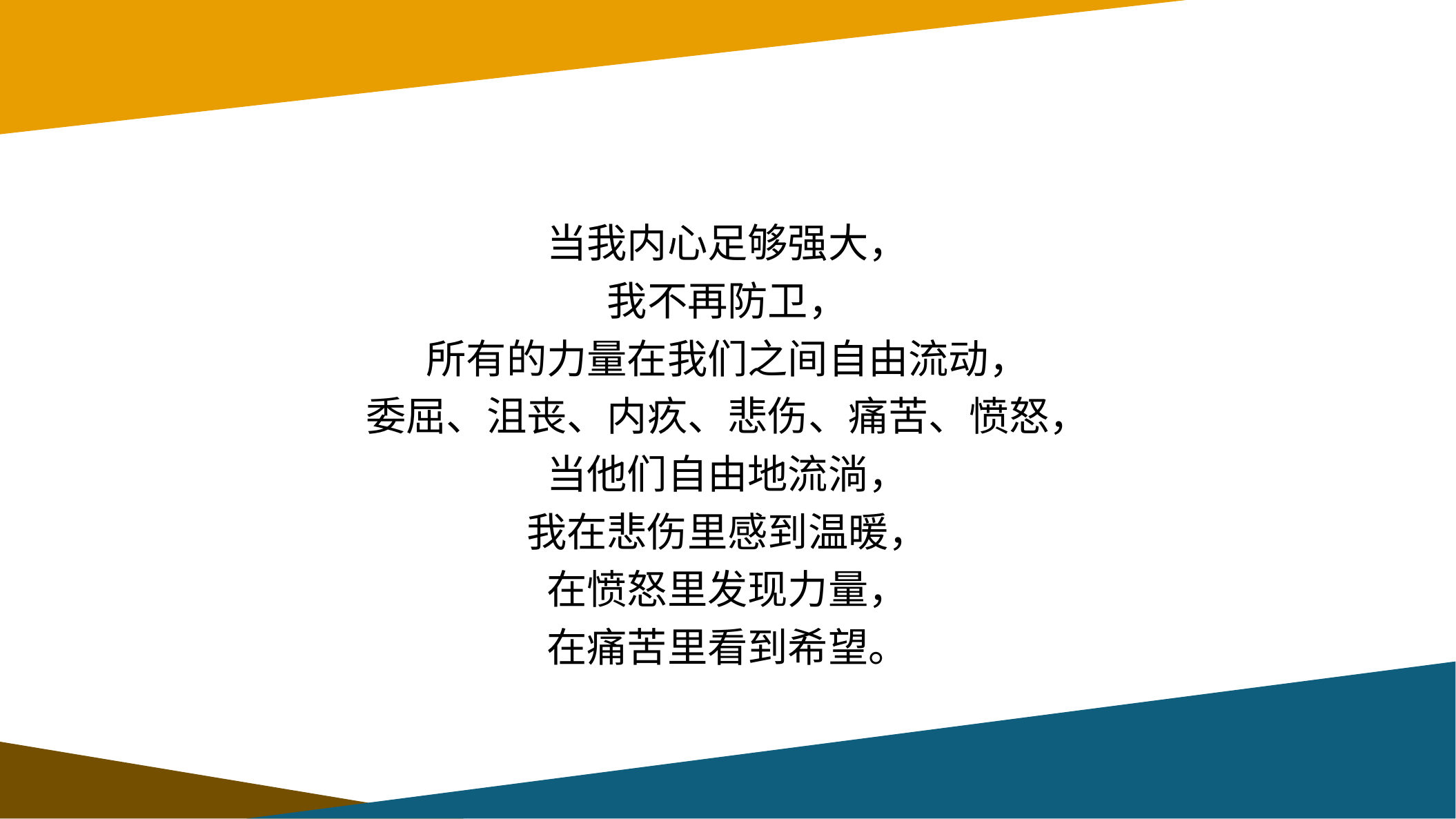

#
当我内心足够强大，
我不再防卫，
所有的力量在我们之间自由流动，
委屈、沮丧、内疚、悲伤、痛苦、愤怒，
当他们自由地流淌，
我在悲伤里感到温暖，
在愤怒里发现力量，
在痛苦里看到希望。